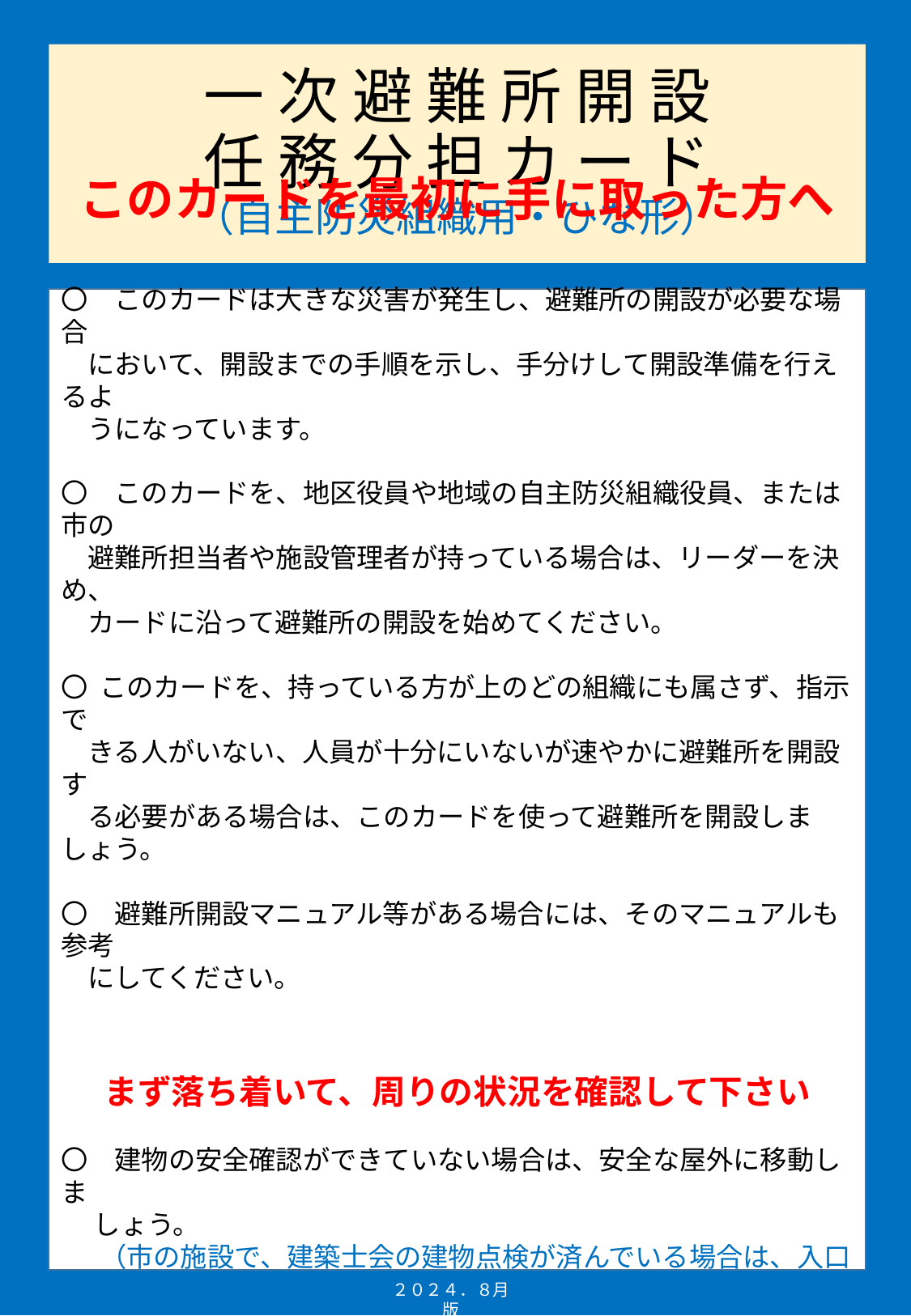

# 一 次 避 難 所 開 設 任 務 分 担 カ ー ド （自主防災組織用・ひな形）

このカードを最初に手に取った方へ

〇　このカードは大きな災害が発生し、避難所の開設が必要な場合
　において、開設までの手順を示し、手分けして開設準備を行えるよ
　うになっています。

〇　このカードを、地区役員や地域の自主防災組織役員、または市の
　避難所担当者や施設管理者が持っている場合は、リーダーを決め、
　カードに沿って避難所の開設を始めてください。

〇  このカードを、持っている方が上のどの組織にも属さず、指示で
　きる人がいない、人員が十分にいないが速やかに避難所を開設す
　る必要がある場合は、このカードを使って避難所を開設しましょう。

〇　避難所開設マニュアル等がある場合には、そのマニュアルも参考
　にしてください。

まず落ち着いて、周りの状況を確認して下さい

〇　建物の安全確認ができていない場合は、安全な屋外に移動しま
　 しょう。
　  （市の施設で、建築士会の建物点検が済んでいる場合は、入口付
　　　近に結果が掲示されています。）

うら面に続きます

２０２４．８月版